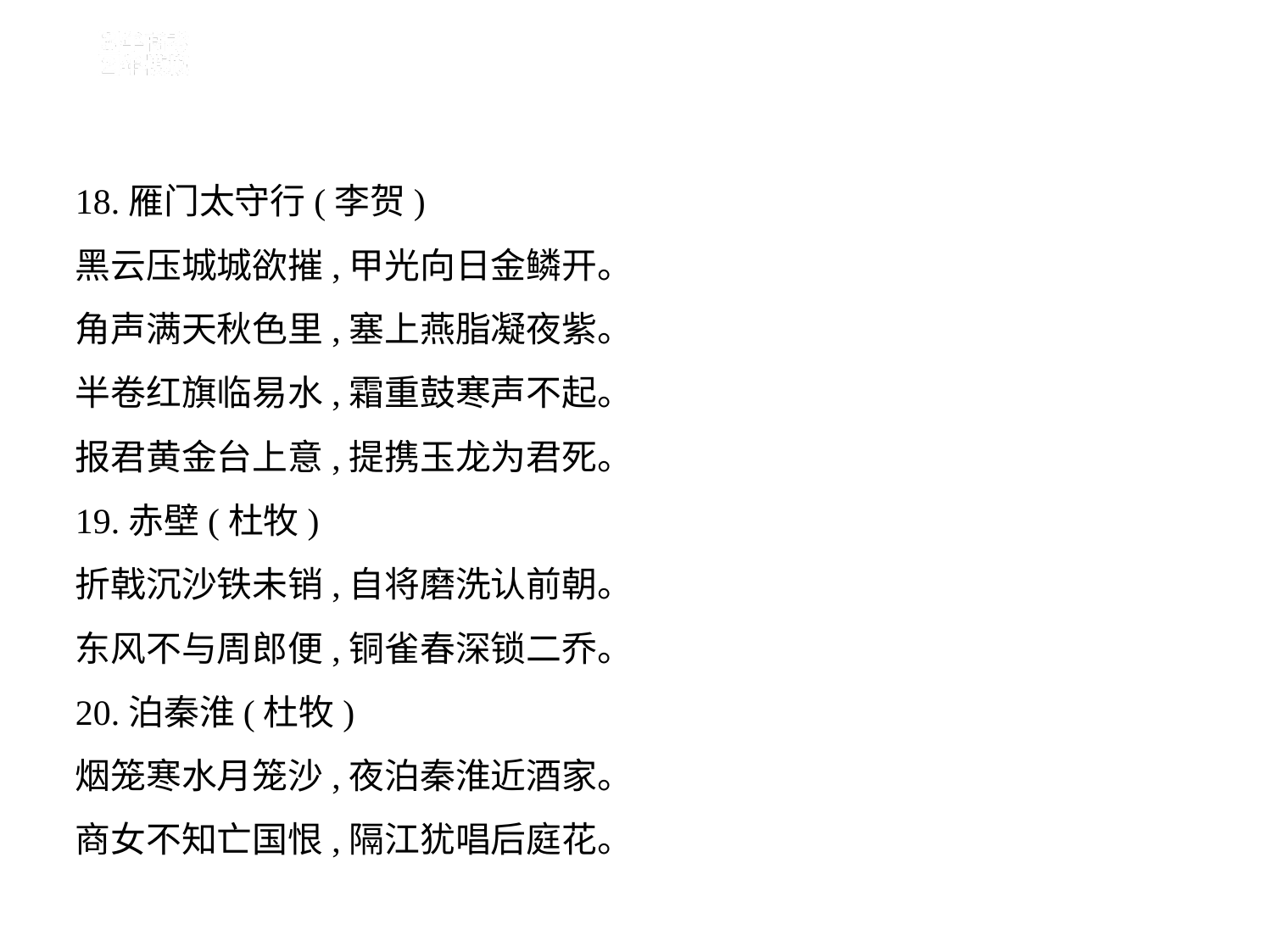

18.雁门太守行(李贺)
黑云压城城欲摧,甲光向日金鳞开。
角声满天秋色里,塞上燕脂凝夜紫。
半卷红旗临易水,霜重鼓寒声不起。
报君黄金台上意,提携玉龙为君死。
19.赤壁(杜牧)
折戟沉沙铁未销,自将磨洗认前朝。
东风不与周郎便,铜雀春深锁二乔。
20.泊秦淮(杜牧)
烟笼寒水月笼沙,夜泊秦淮近酒家。
商女不知亡国恨,隔江犹唱后庭花。